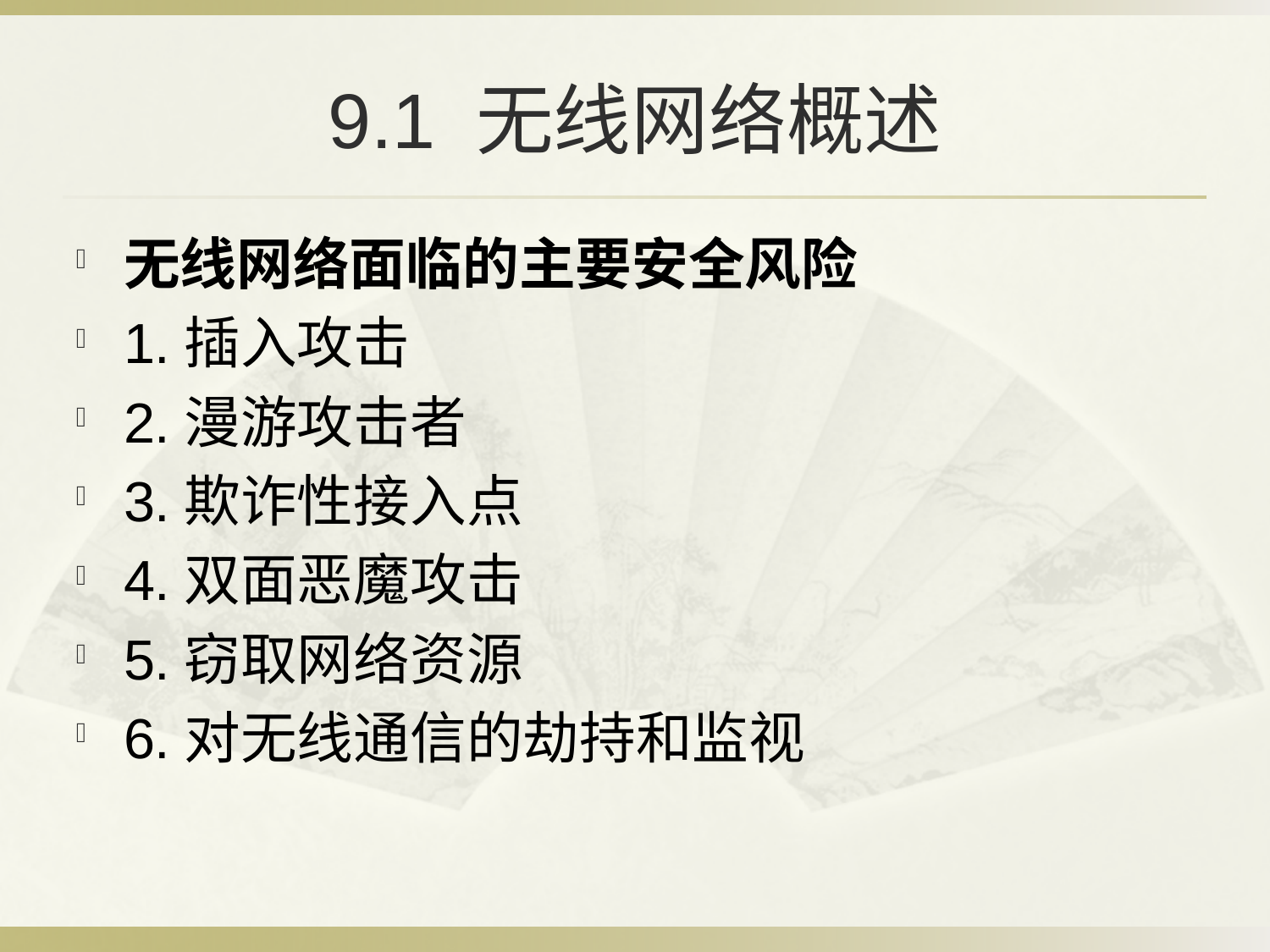

# 9.1 无线网络概述
无线网络面临的主要安全风险
1.插入攻击
2.漫游攻击者
3.欺诈性接入点
4.双面恶魔攻击
5.窃取网络资源
6.对无线通信的劫持和监视